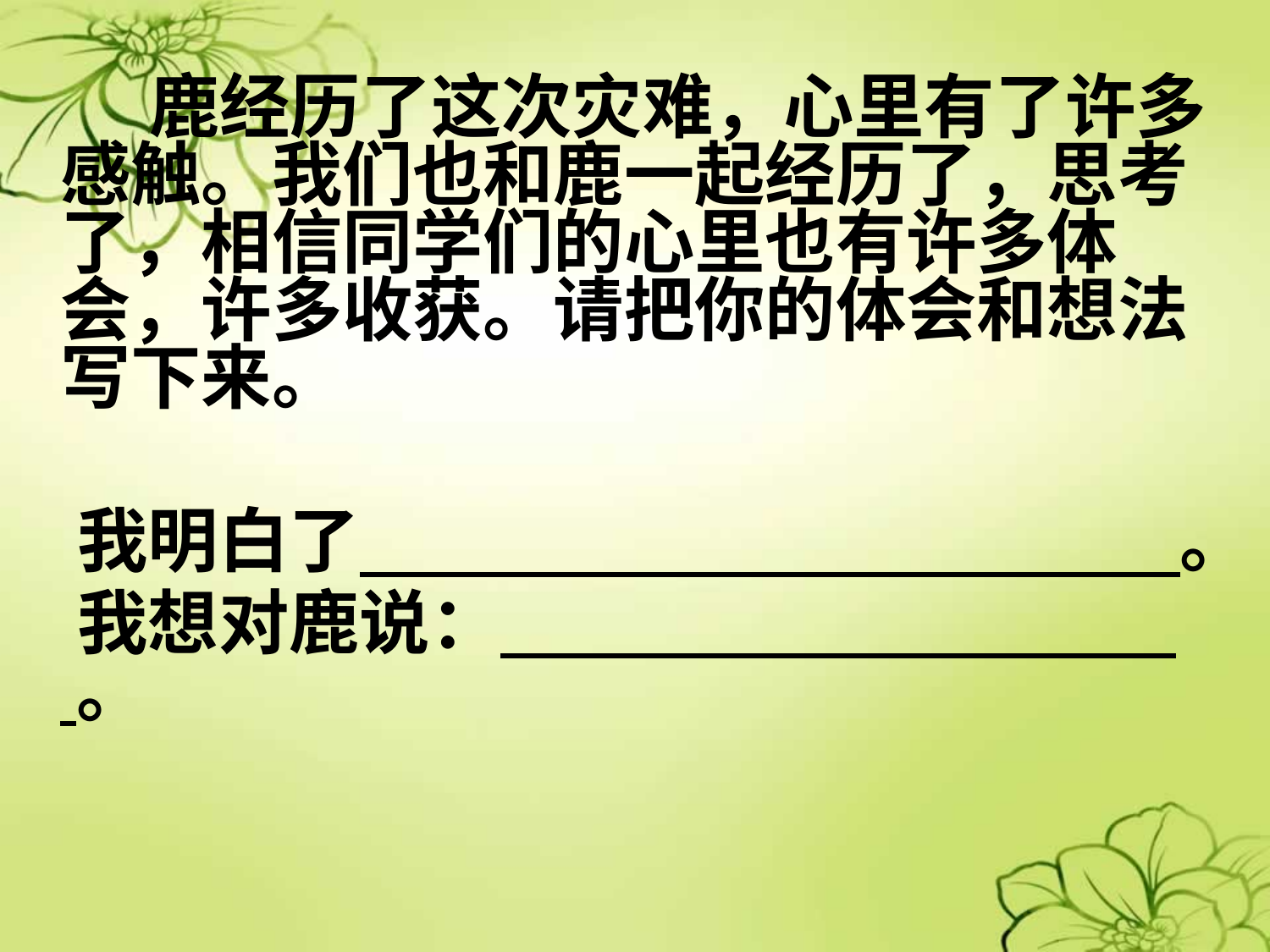

# 鹿经历了这次灾难，心里有了许多感触。我们也和鹿一起经历了，思考了，相信同学们的心里也有许多体会，许多收获。请把你的体会和想法写下来。

   我明白了                                                   。
   我想对鹿说：                                            。